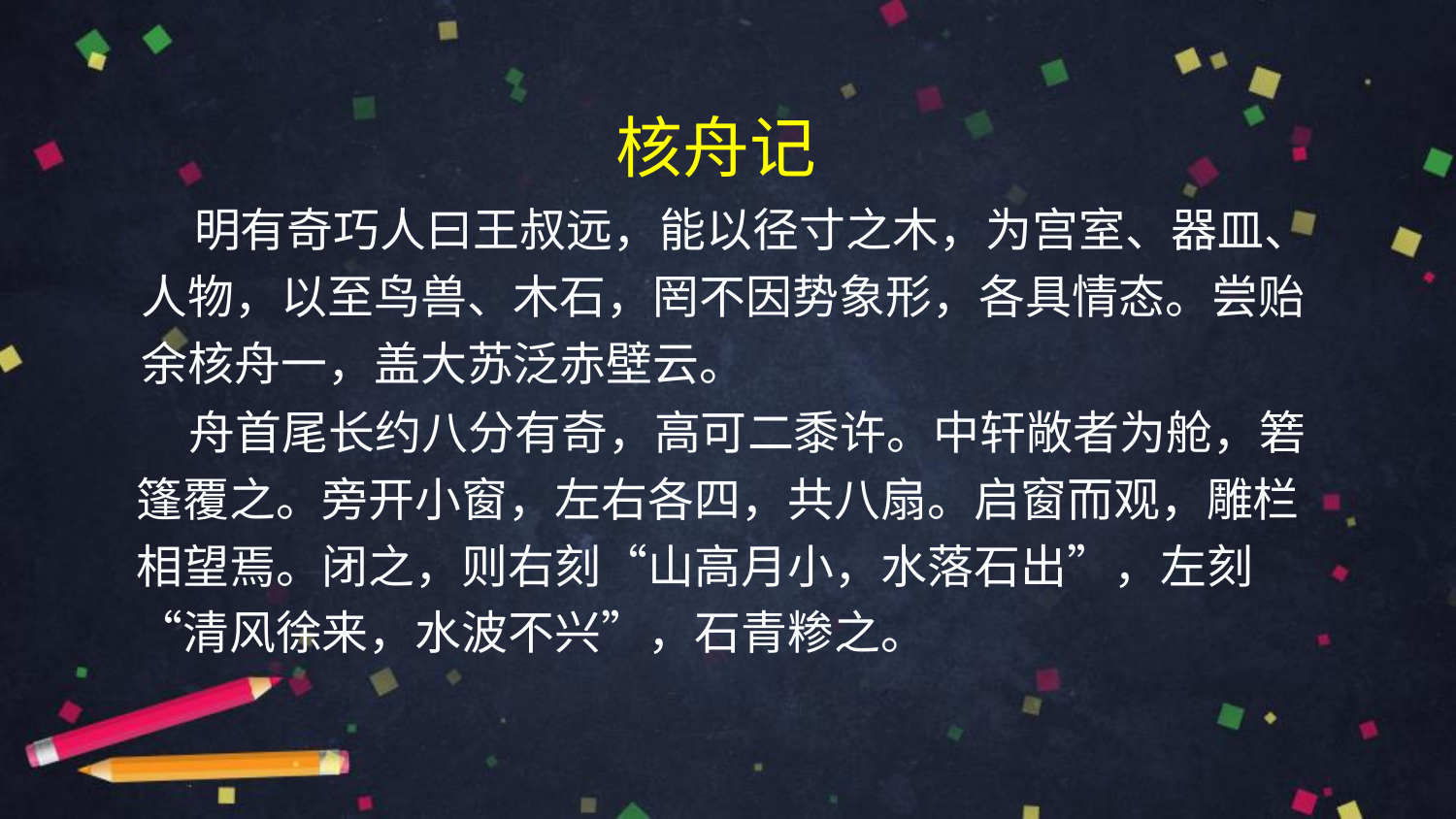

# 核舟记
    明有奇巧人曰王叔远，能以径寸之木，为宫室、器皿、人物，以至鸟兽、木石，罔不因势象形，各具情态。尝贻余核舟一，盖大苏泛赤壁云。
    舟首尾长约八分有奇，高可二黍许。中轩敞者为舱，箬篷覆之。旁开小窗，左右各四，共八扇。启窗而观，雕栏相望焉。闭之，则右刻“山高月小，水落石出”，左刻“清风徐来，水波不兴”，石青糁之。